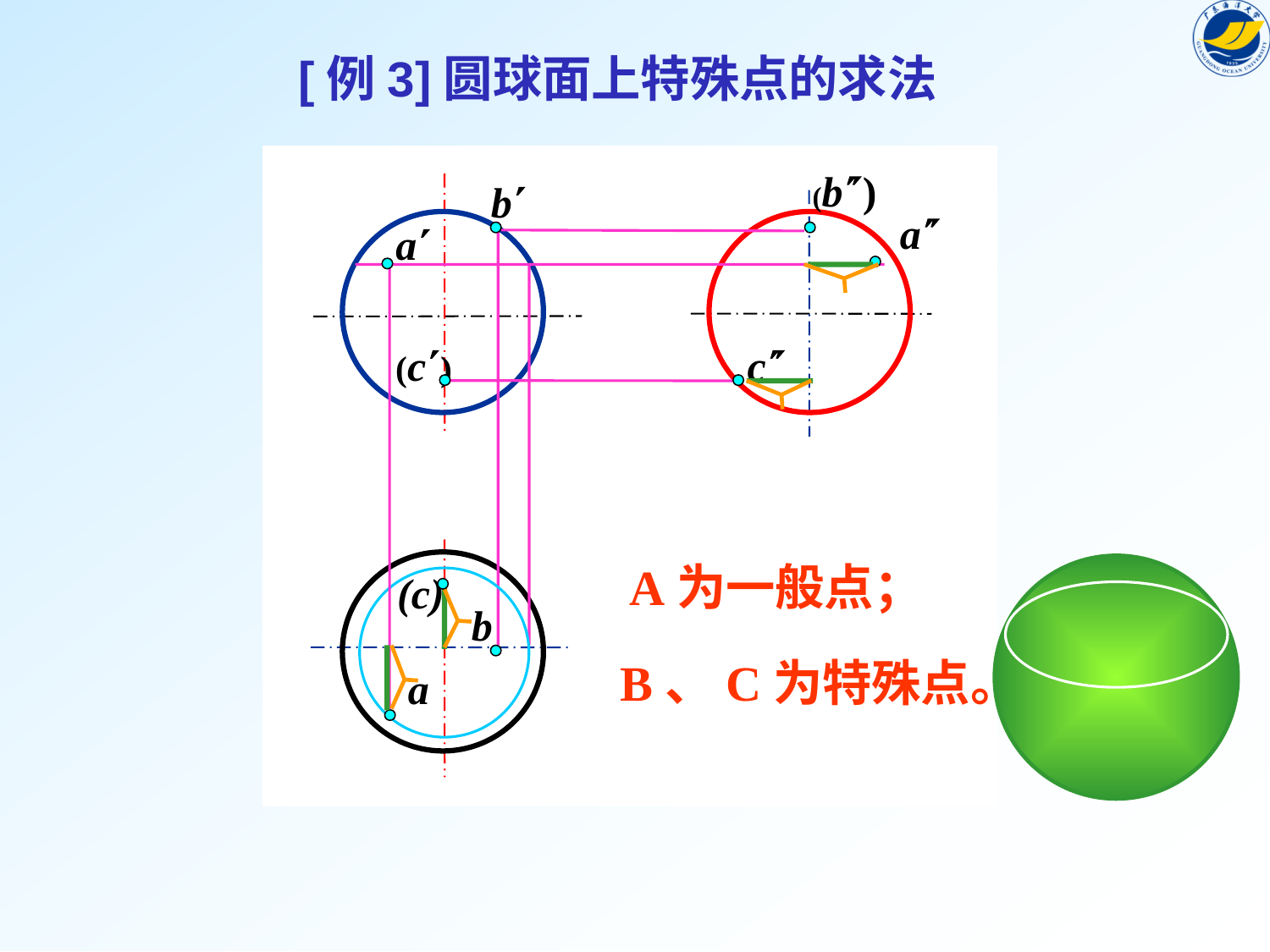

[例3]圆球面上特殊点的求法

 (b″)

b′

a″

a′

(c′)

 c″

A为一般点；

(c)

b

B、C为特殊点。
a